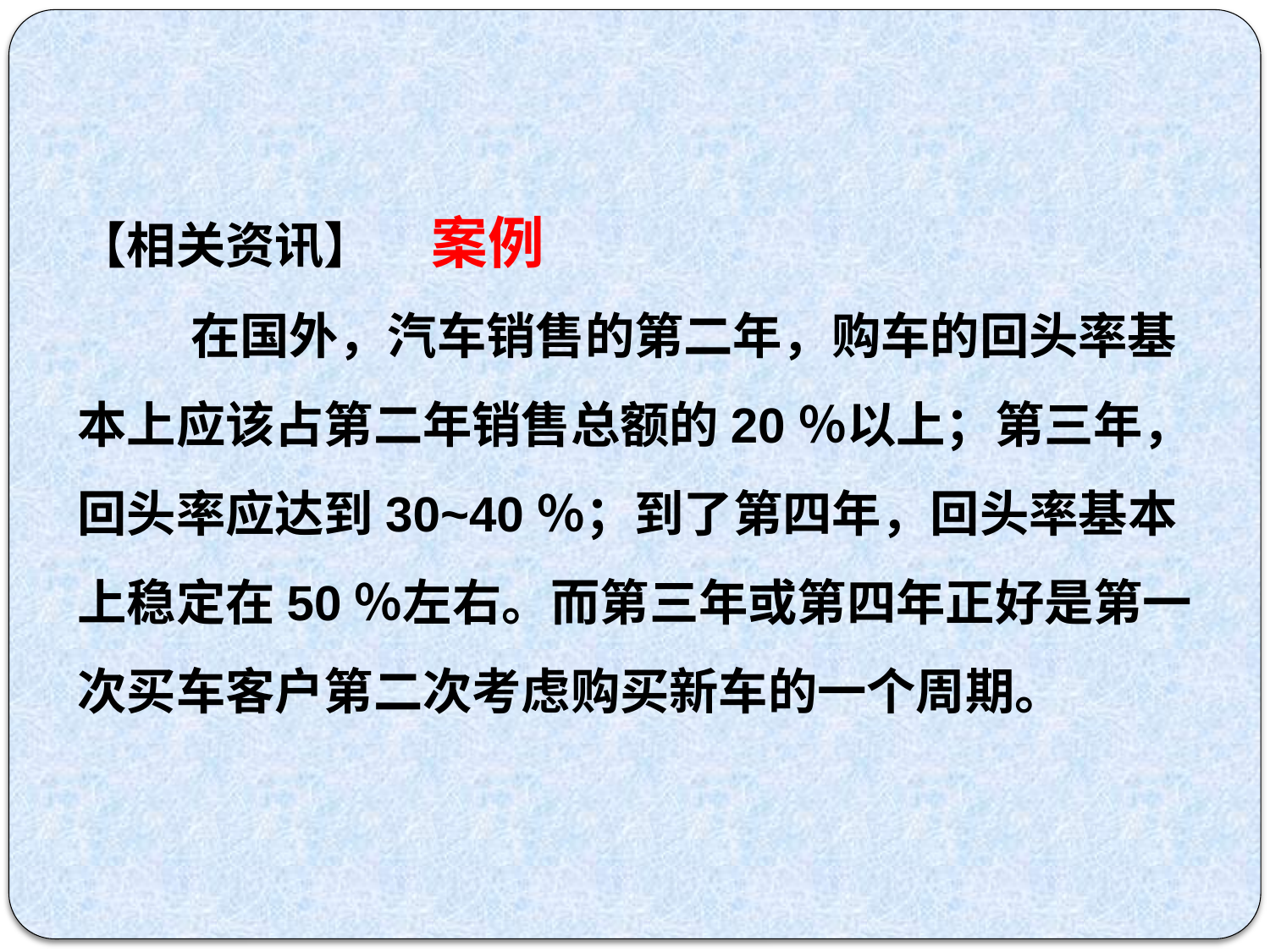

【相关资讯】     案例
         在国外，汽车销售的第二年，购车的回头率基本上应该占第二年销售总额的20％以上；第三年，回头率应达到30~40％；到了第四年，回头率基本上稳定在50％左右。而第三年或第四年正好是第一次买车客户第二次考虑购买新车的一个周期。